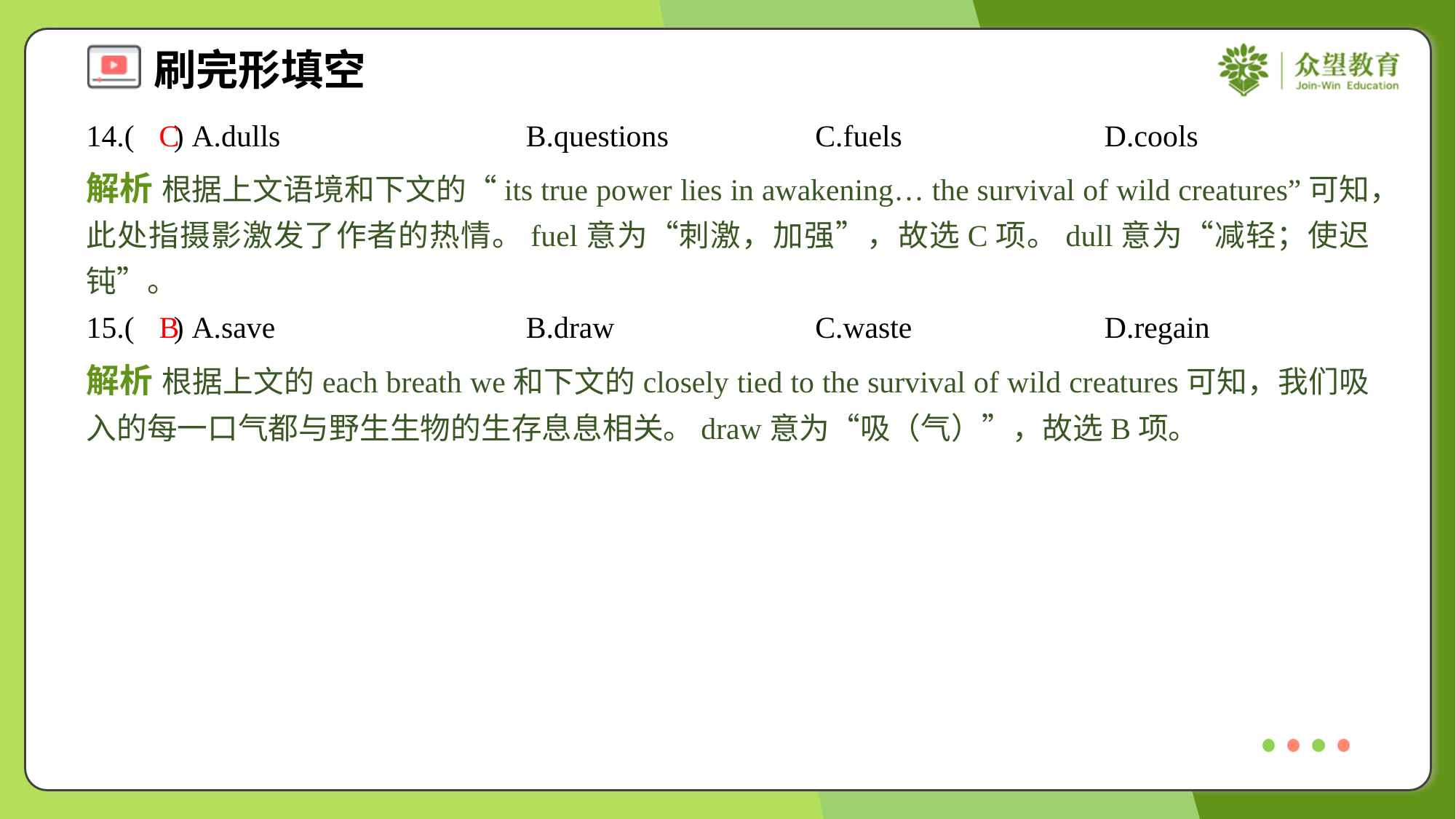

14.(     ) A.dulls	B.questions	C.fuels	D.cools
C
解析 根据上文语境和下文的“its true power lies in awakening… the survival of wild creatures”可知，此处指摄影激发了作者的热情。fuel意为“刺激，加强”，故选C项。dull意为“减轻；使迟钝”。
15.(     ) A.save	B.draw	C.waste	D.regain
B
解析 根据上文的each breath we和下文的closely tied to the survival of wild creatures可知，我们吸入的每一口气都与野生生物的生存息息相关。draw意为“吸（气）”，故选B项。